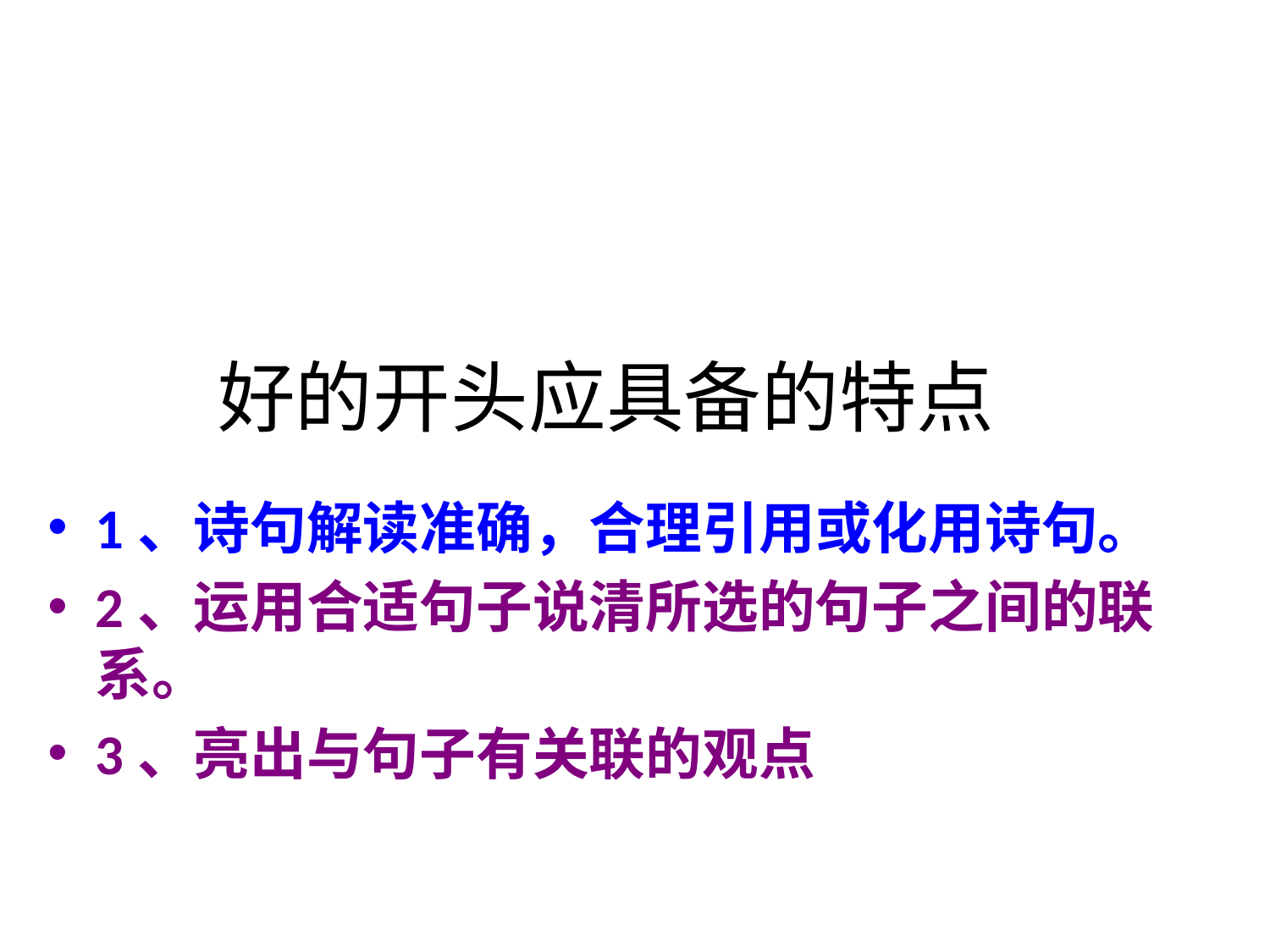

#
好的开头应具备的特点
1、诗句解读准确，合理引用或化用诗句。
2、运用合适句子说清所选的句子之间的联系。
3、亮出与句子有关联的观点